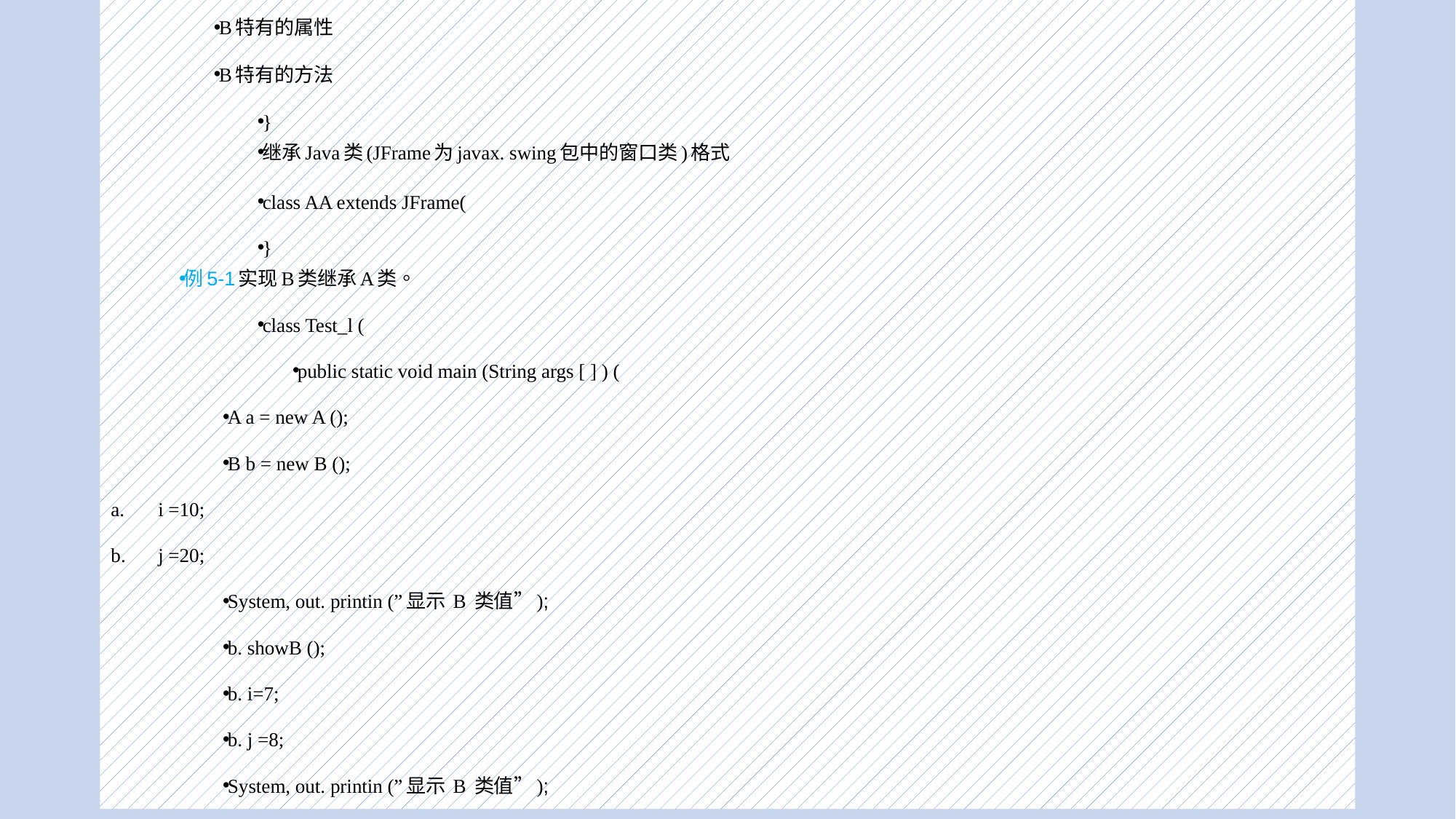

B特有的属性
B特有的方法
}
继承Java类(JFrame为javax. swing包中的窗口类)格式
class AA extends JFrame(
}
例5-1实现B类继承A类。
class Test_l (
public static void main (String args [ ] ) (
A a = new A ();
B b = new B ();
i =10;
j =20;
System, out. printin (”显示 B 类值”);
b. showB ();
b. i=7;
b. j =8;
System, out. printin (”显示 B 类值”);

#